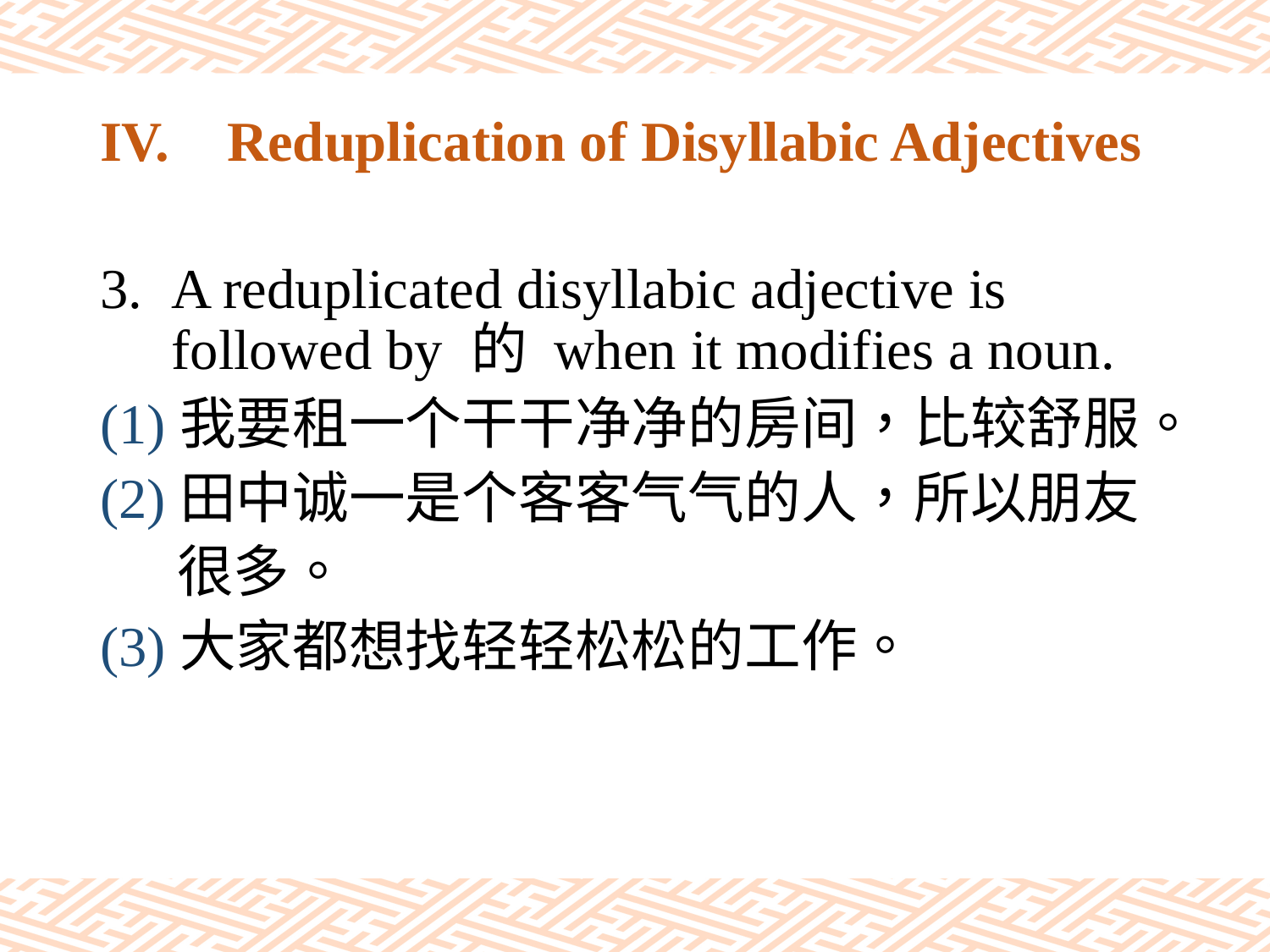

# IV.	Reduplication of Disyllabic Adjectives
A reduplicated disyllabic adjective is followed by 的 when it modifies a noun.
(1)我要租一个干干净净的房间，比较舒服。
(2)田中诚一是个客客气气的人，所以朋友
     很多。
(3)大家都想找轻轻松松的工作。